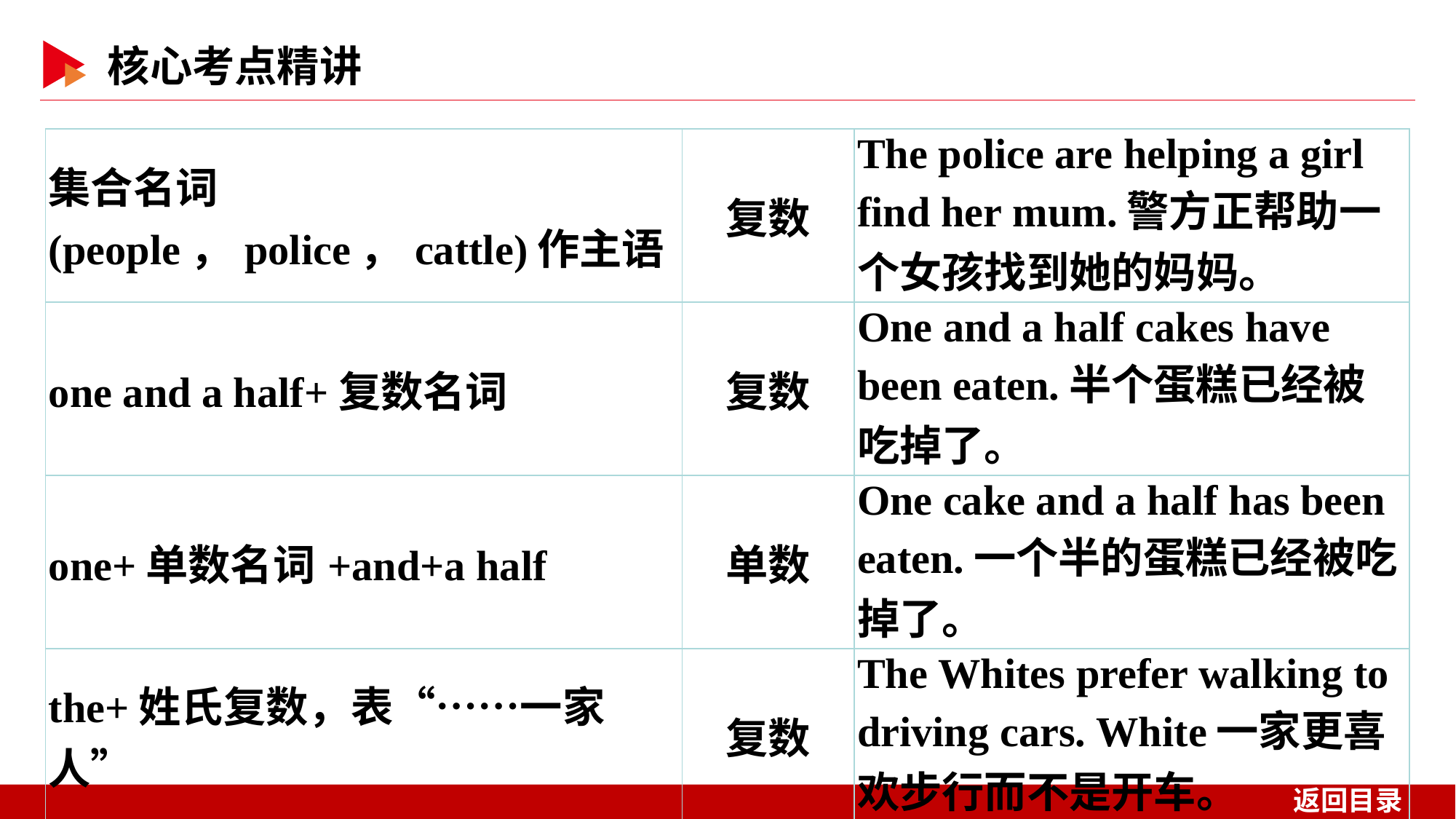

| 集合名词(people，police，cattle)作主语 | 复数 | The police are helping a girl find her mum.警方正帮助一个女孩找到她的妈妈。 |
| --- | --- | --- |
| one and a half+复数名词 | 复数 | One and a half cakes have been eaten.半个蛋糕已经被吃掉了。 |
| one+单数名词+and+a half | 单数 | One cake and a half has been eaten.一个半的蛋糕已经被吃掉了。 |
| the+姓氏复数，表“……一家人” | 复数 | The Whites prefer walking to driving cars. White一家更喜欢步行而不是开车。 |